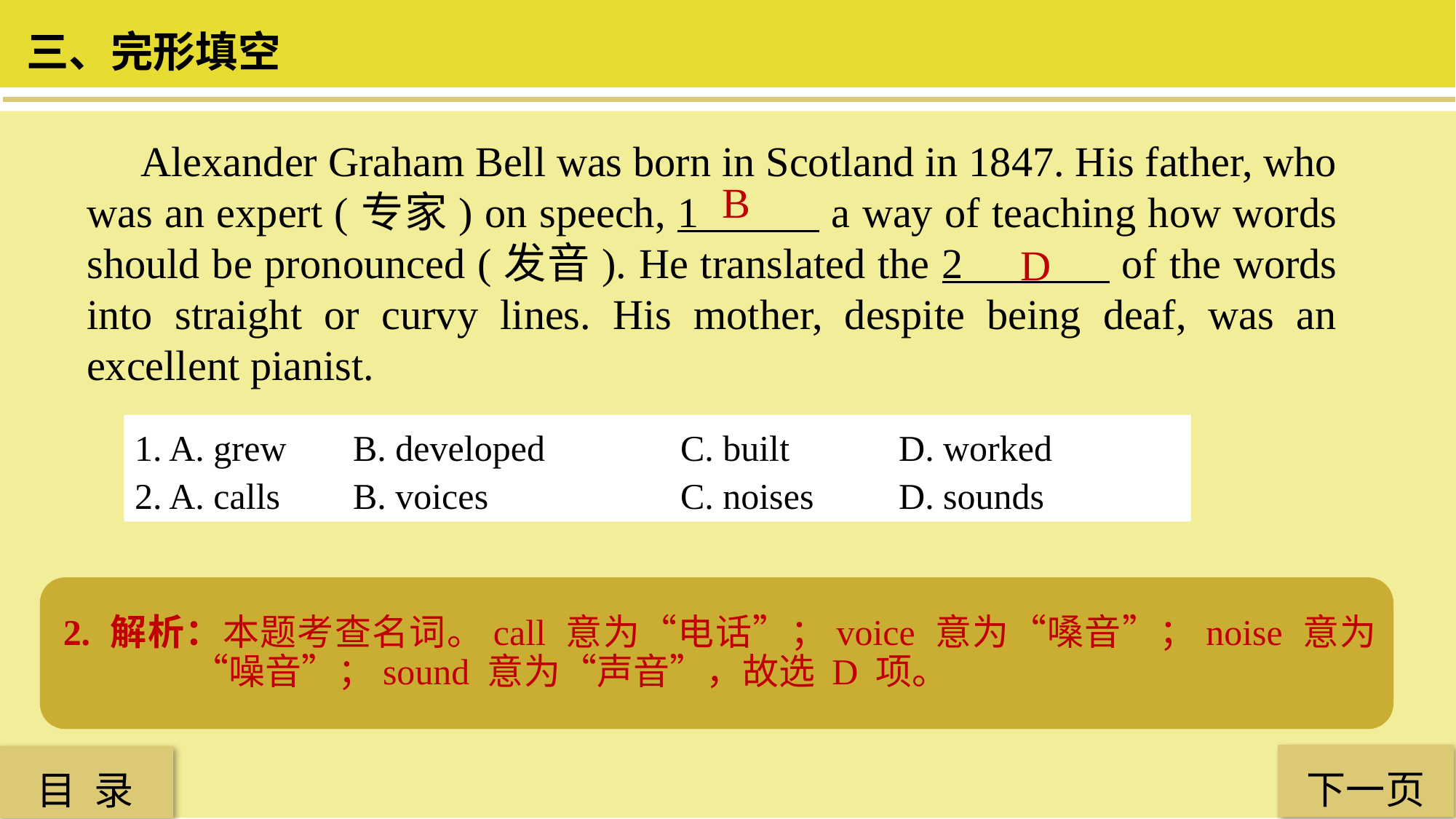

三、完形填空
     Alexander Graham Bell was born in Scotland in 1847. His father, who was an expert (专家) on speech, 1           a way of teaching how words should be pronounced (发音). He translated the 2             of the words into straight or curvy lines. His mother, despite being deaf, was an excellent pianist.
B
D
1. A. grew 	B. developed 		C. built 	D. worked
2. A. calls 	B. voices 		C. noises 	D. sounds
1. 解析：本题考查动词。根据句意，贝尔的父亲开发了（developed）一套单词如何发音的方法；grow 意为“成长，种植”；build 意为“建造”；work 意为“工作”，故选 B 项。
2. 解析：本题考查名词。call 意为“电话”；voice 意为“嗓音”；noise 意为“噪音”；sound 意为“声音”，故选 D 项。